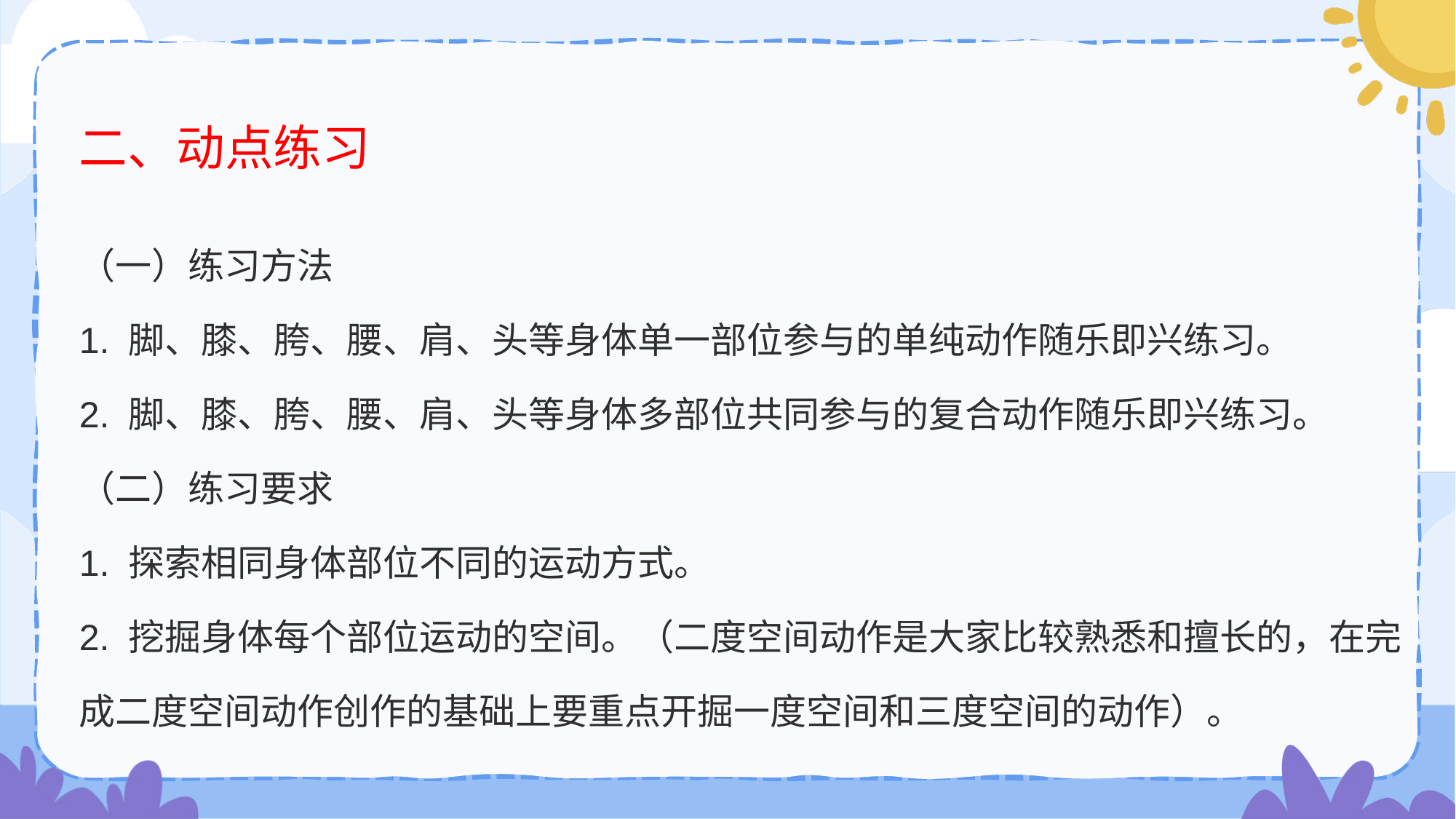

# 二、动点练习
（一）练习方法
1. 脚、膝、胯、腰、肩、头等身体单一部位参与的单纯动作随乐即兴练习。
2. 脚、膝、胯、腰、肩、头等身体多部位共同参与的复合动作随乐即兴练习。
（二）练习要求
1. 探索相同身体部位不同的运动方式。
2. 挖掘身体每个部位运动的空间。（二度空间动作是大家比较熟悉和擅长的，在完
成二度空间动作创作的基础上要重点开掘一度空间和三度空间的动作）。